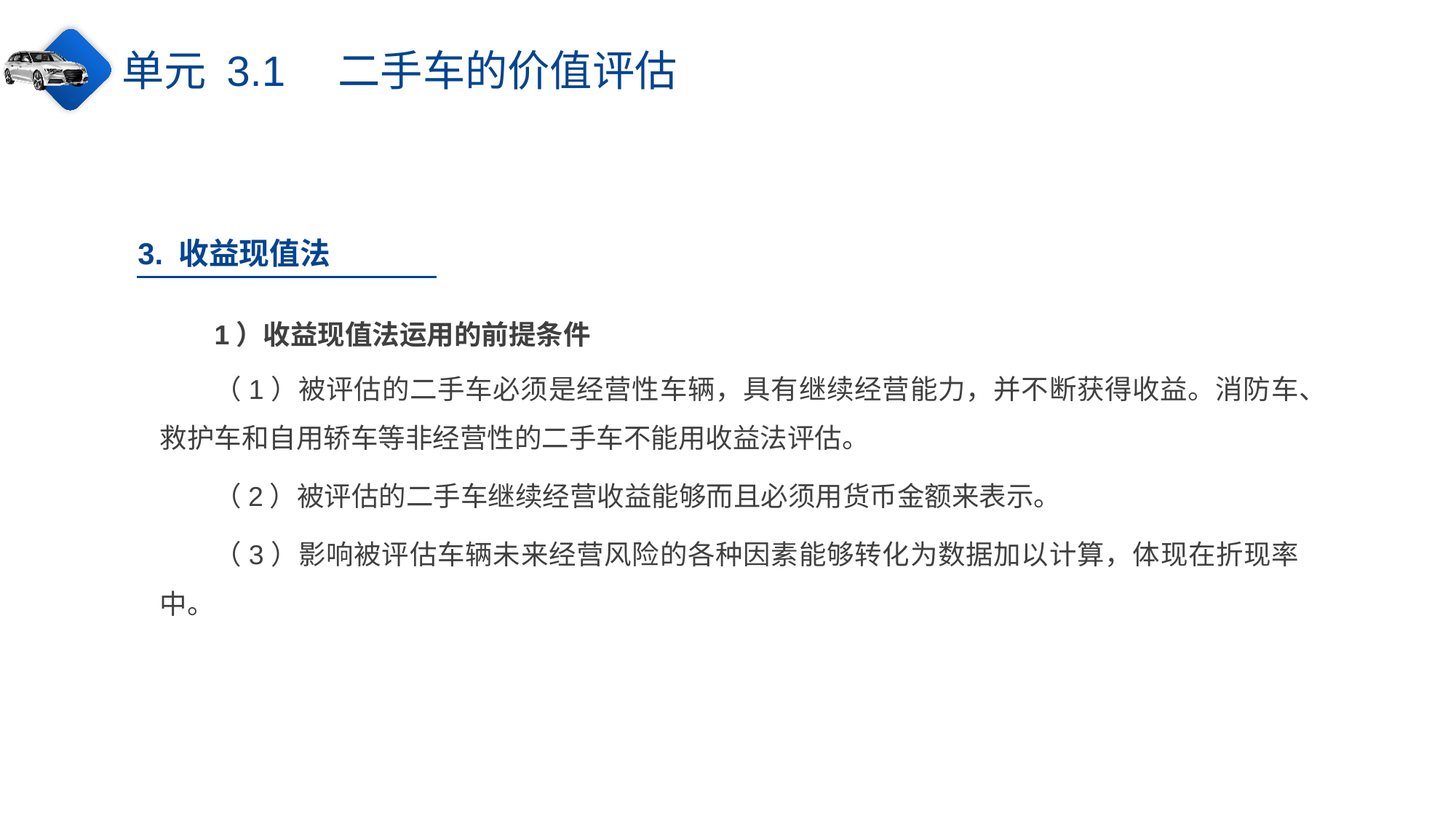

单元 3.1　二手车的价值评估
3. 收益现值法
1）收益现值法运用的前提条件
（1）被评估的二手车必须是经营性车辆，具有继续经营能力，并不断获得收益。消防车、救护车和自用轿车等非经营性的二手车不能用收益法评估。
（2）被评估的二手车继续经营收益能够而且必须用货币金额来表示。
（3）影响被评估车辆未来经营风险的各种因素能够转化为数据加以计算，体现在折现率中。